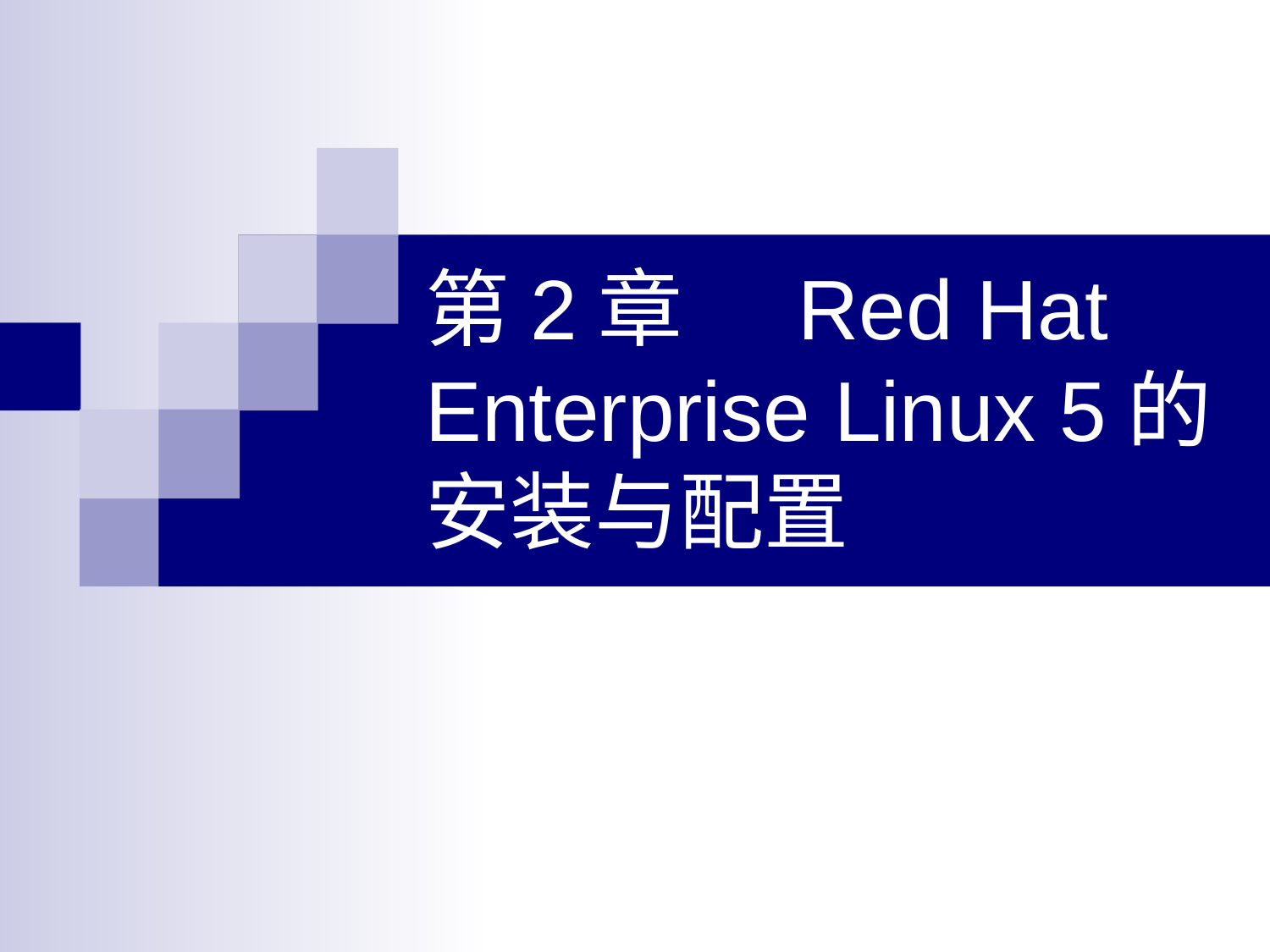

# 第2章     Red Hat Enterprise Linux 5的安装与配置